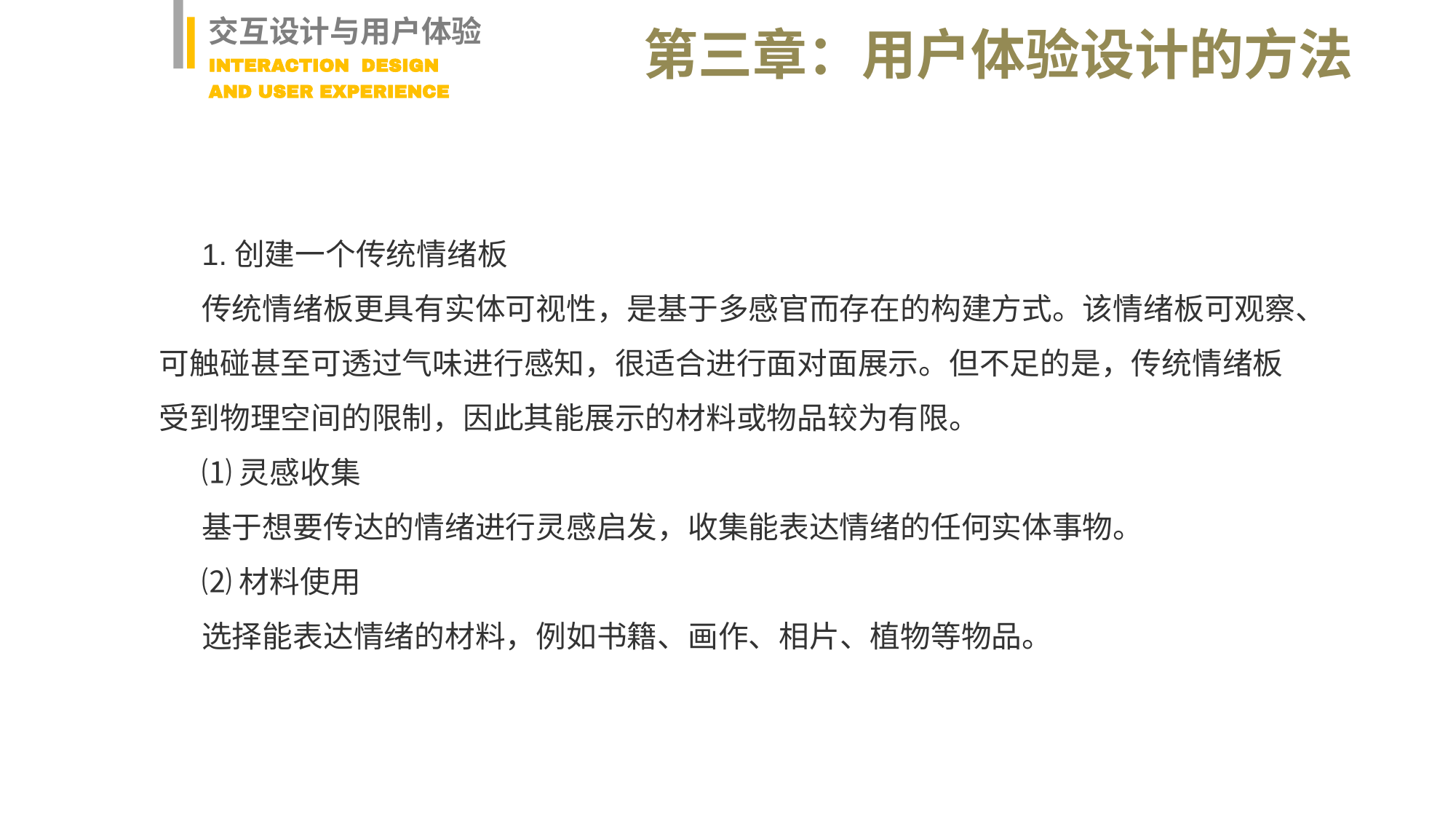

交互设计与用户体验
INTERACTION  DESIGN
AND USER EXPERIENCE
第三章：用户体验设计的方法

1.创建一个传统情绪板
传统情绪板更具有实体可视性，是基于多感官而存在的构建方式。该情绪板可观察、可触碰甚至可透过气味进行感知，很适合进行面对面展示。但不足的是，传统情绪板受到物理空间的限制，因此其能展示的材料或物品较为有限。
⑴灵感收集
基于想要传达的情绪进行灵感启发，收集能表达情绪的任何实体事物。
⑵材料使用
选择能表达情绪的材料，例如书籍、画作、相片、植物等物品。